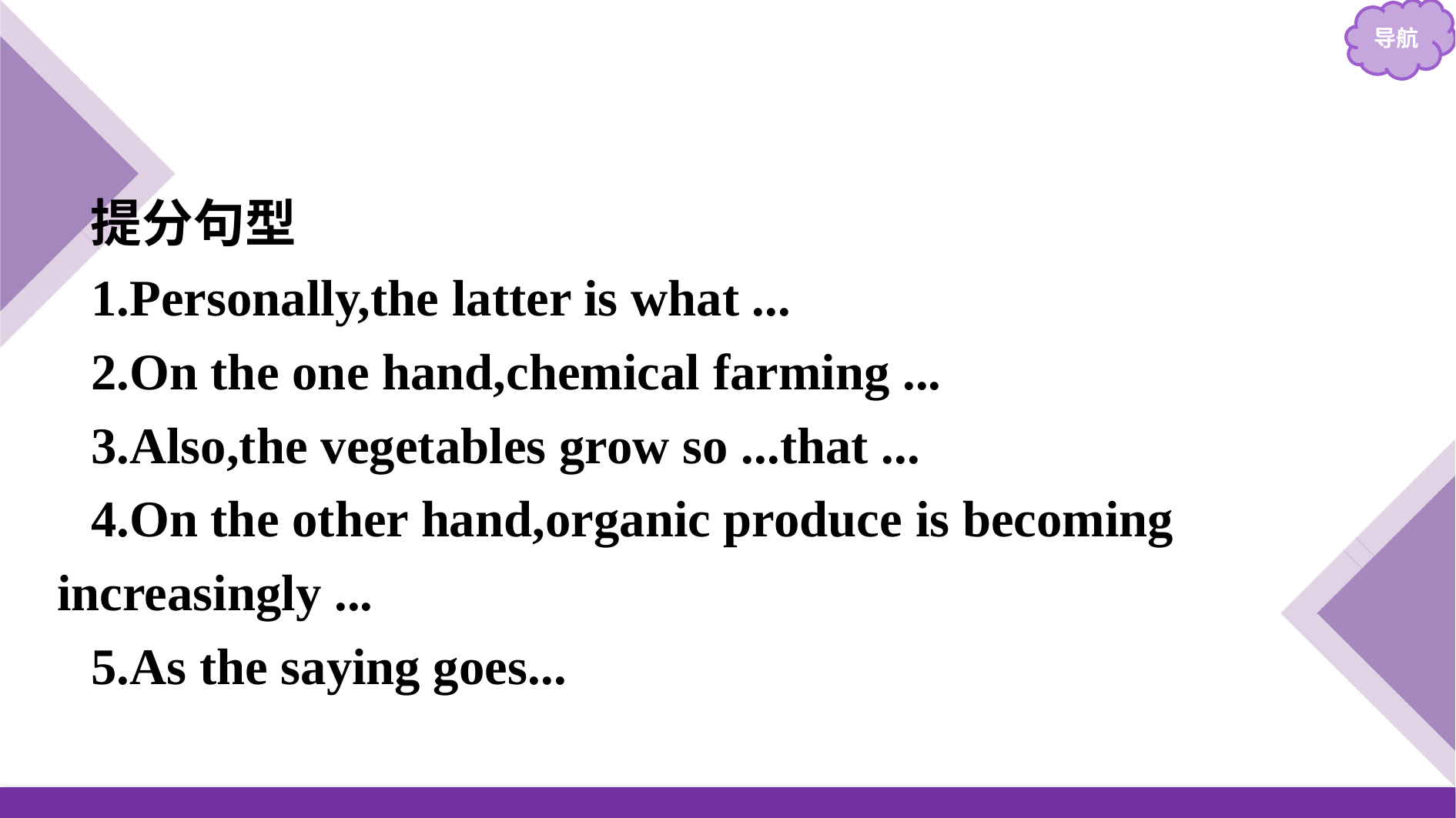

提分句型
1.Personally,the latter is what ...
2.On the one hand,chemical farming ...
3.Also,the vegetables grow so ...that ...
4.On the other hand,organic produce is becoming increasingly ...
5.As the saying goes...